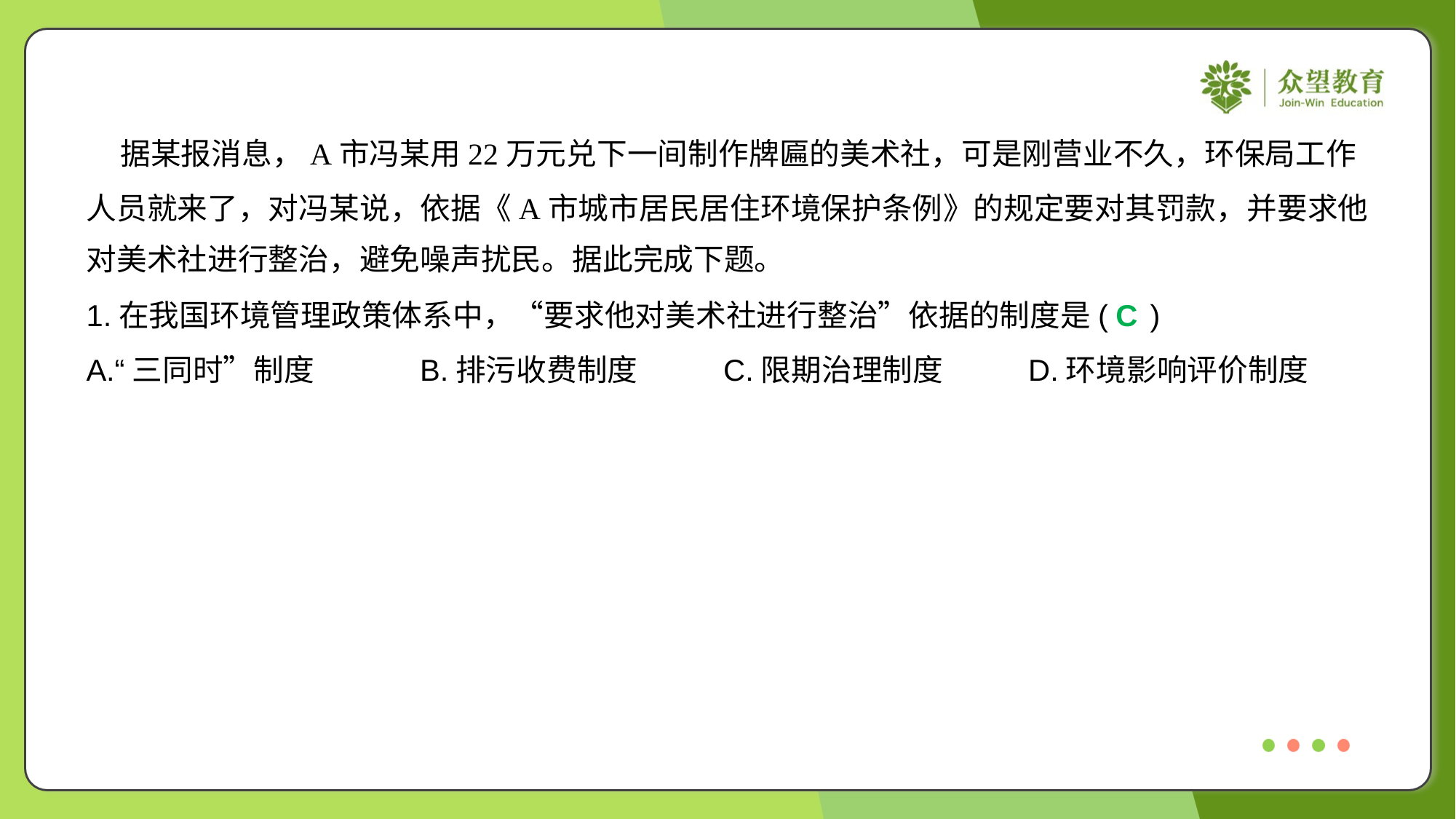

据某报消息，A市冯某用22万元兑下一间制作牌匾的美术社，可是刚营业不久，环保局工作
人员就来了，对冯某说，依据《A市城市居民居住环境保护条例》的规定要对其罚款，并要求他
对美术社进行整治，避免噪声扰民。据此完成下题。
1.在我国环境管理政策体系中，“要求他对美术社进行整治”依据的制度是(     )
C
A.“三同时”制度	B.排污收费制度	C.限期治理制度	D.环境影响评价制度